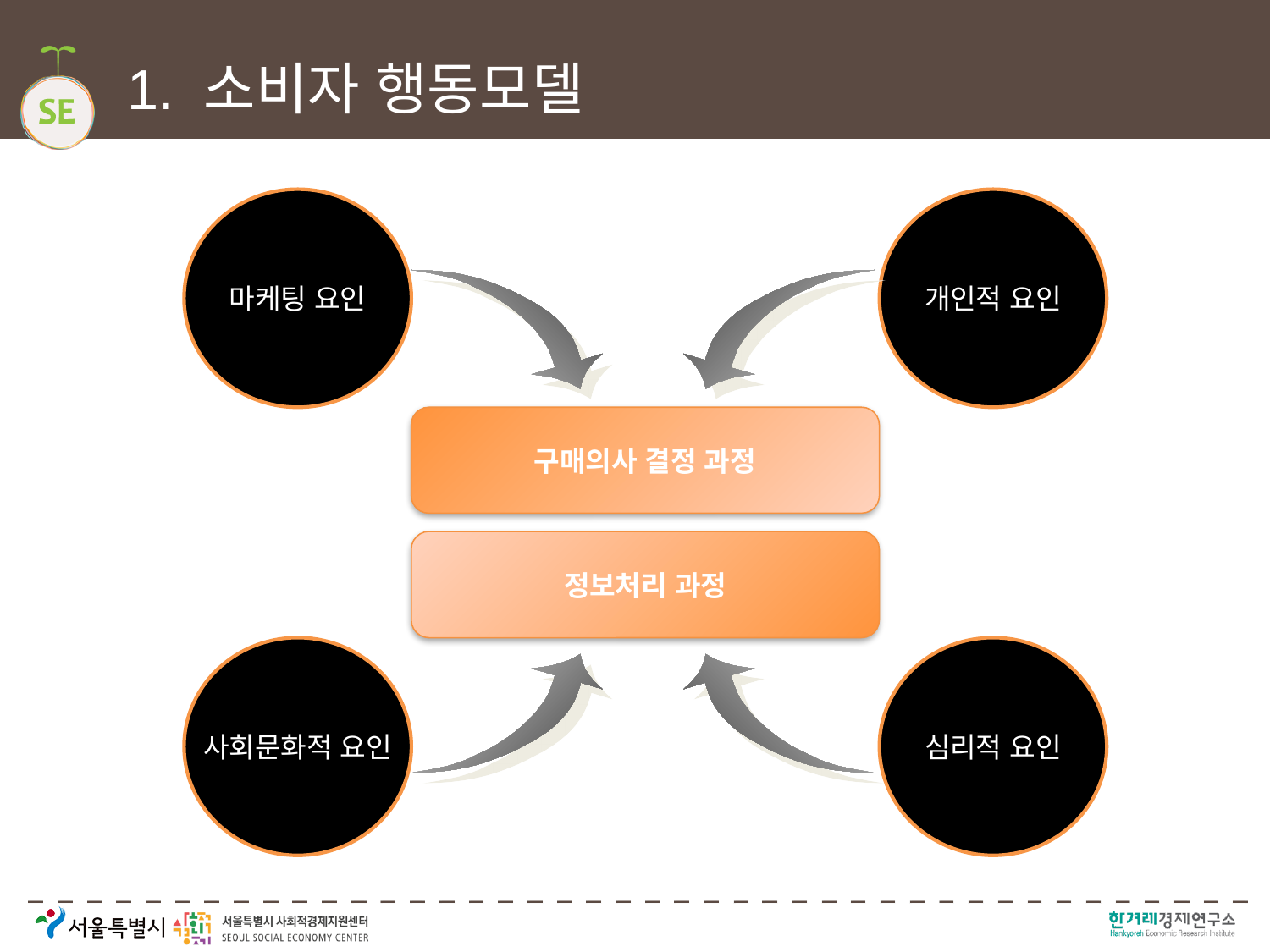

# 1. 소비자 행동모델
마케팅 요인
개인적 요인

구매의사 결정 과정
정보처리 과정

사회문화적 요인
심리적 요인